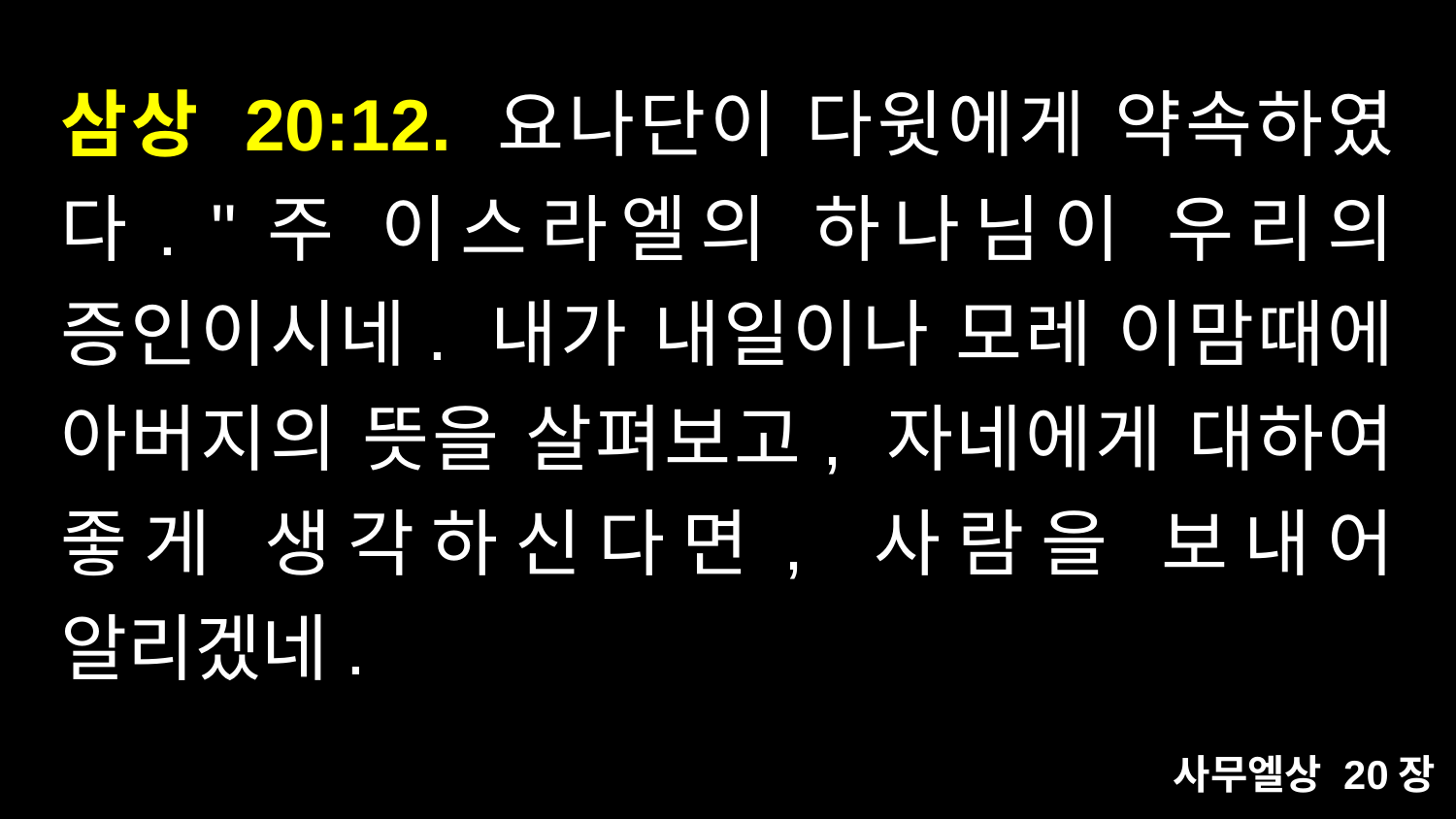

# 삼상 20:12. 요나단이 다윗에게 약속하였다. "주 이스라엘의 하나님이 우리의 증인이시네. 내가 내일이나 모레 이맘때에 아버지의 뜻을 살펴보고, 자네에게 대하여 좋게 생각하신다면, 사람을 보내어 알리겠네.
사무엘상 20장